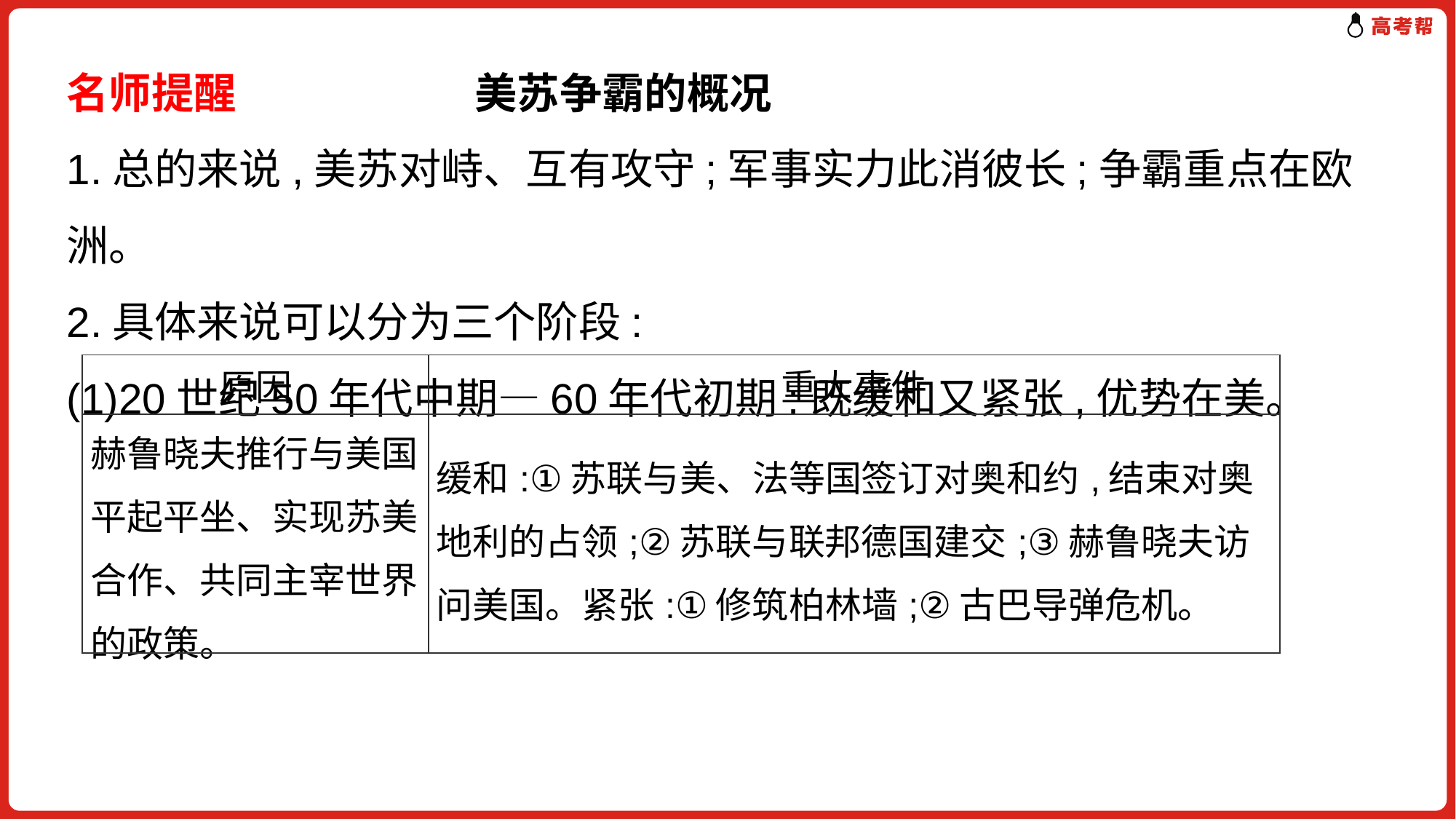

名师提醒　　                美苏争霸的概况
1.总的来说,美苏对峙、互有攻守;军事实力此消彼长;争霸重点在欧洲。
2.具体来说可以分为三个阶段:
(1)20世纪50年代中期—60年代初期:既缓和又紧张,优势在美。
| 原因 | 重大事件 |
| --- | --- |
| 赫鲁晓夫推行与美国平起平坐、实现苏美合作、共同主宰世界的政策。 | 缓和:①苏联与美、法等国签订对奥和约,结束对奥地利的占领;②苏联与联邦德国建交;③赫鲁晓夫访问美国。紧张:①修筑柏林墙;②古巴导弹危机。 |